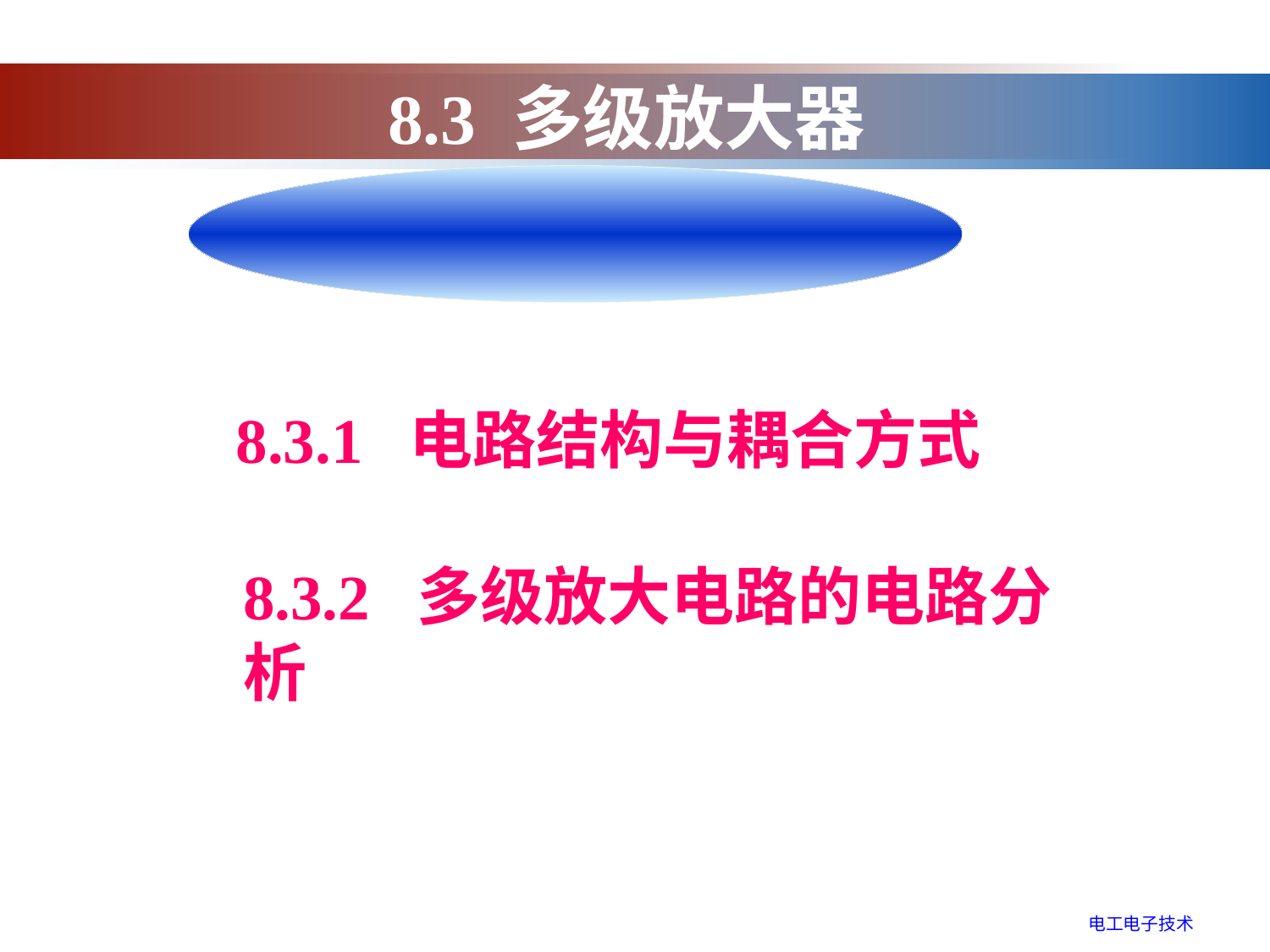

8.3 多级放大器

8.3.1  电路结构与耦合方式
8.3.2  多级放大电路的电路分析
电工电子技术